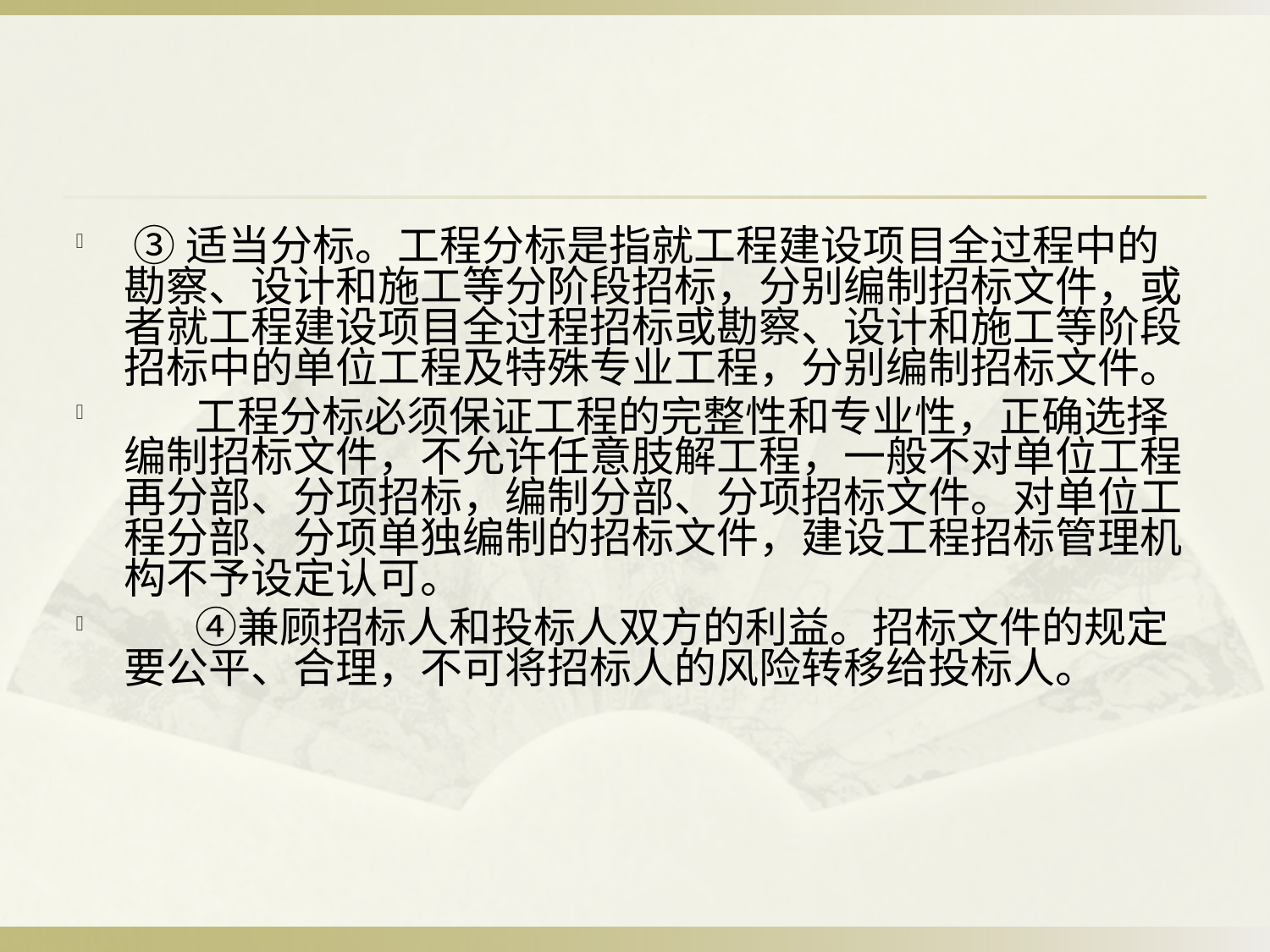

#
 ③适当分标。工程分标是指就工程建设项目全过程中的勘察、设计和施工等分阶段招标，分别编制招标文件，或者就工程建设项目全过程招标或勘察、设计和施工等阶段招标中的单位工程及特殊专业工程，分别编制招标文件。
 　 工程分标必须保证工程的完整性和专业性，正确选择编制招标文件，不允许任意肢解工程，一般不对单位工程再分部、分项招标，编制分部、分项招标文件。对单位工程分部、分项单独编制的招标文件，建设工程招标管理机构不予设定认可。
 　 ④兼顾招标人和投标人双方的利益。招标文件的规定要公平、合理，不可将招标人的风险转移给投标人。